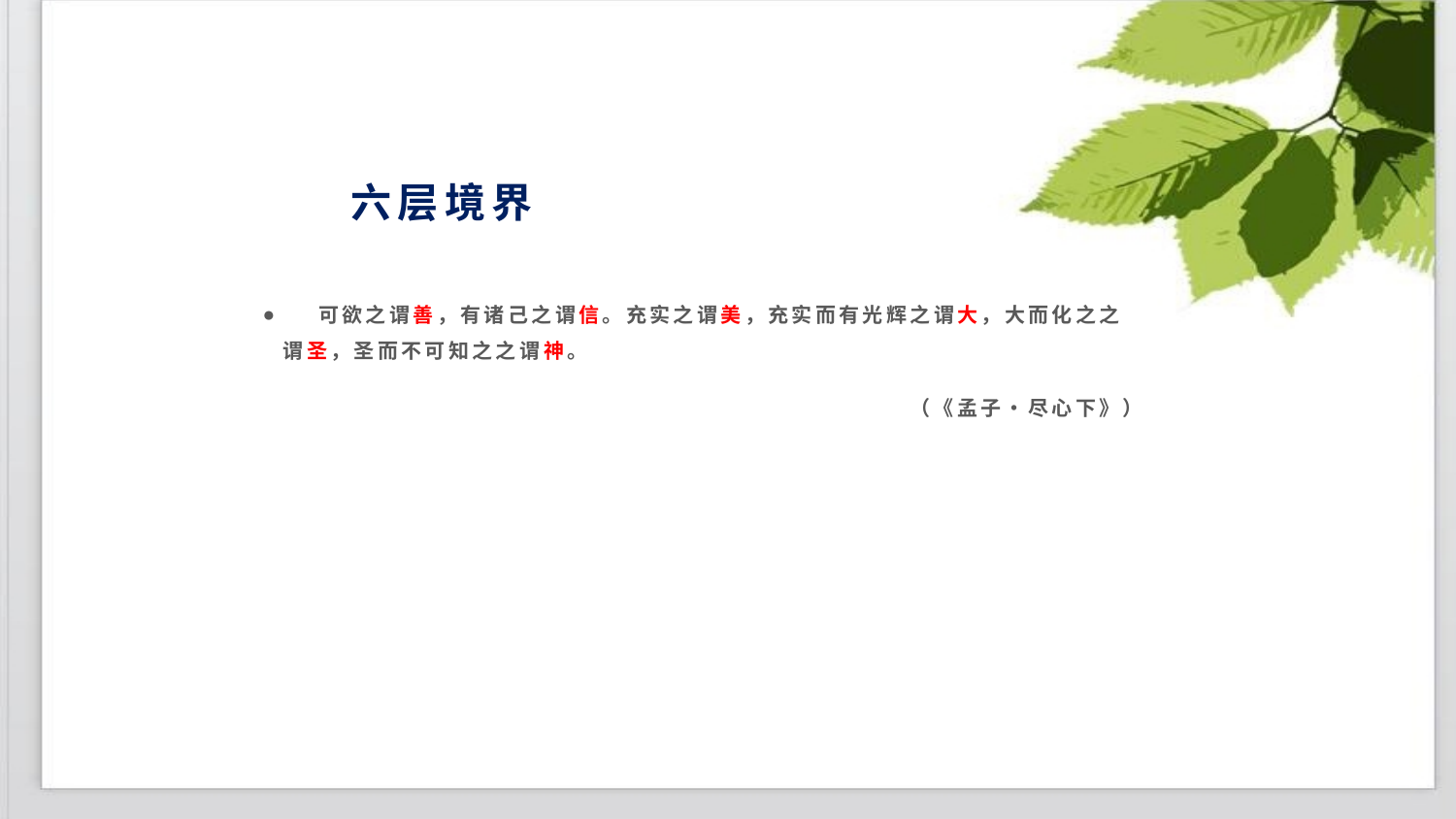

# 六层境界
    可欲之谓善，有诸己之谓信。充实之谓美，充实而有光辉之谓大，大而化之之谓圣，圣而不可知之之谓神。
（《孟子•尽心下》）